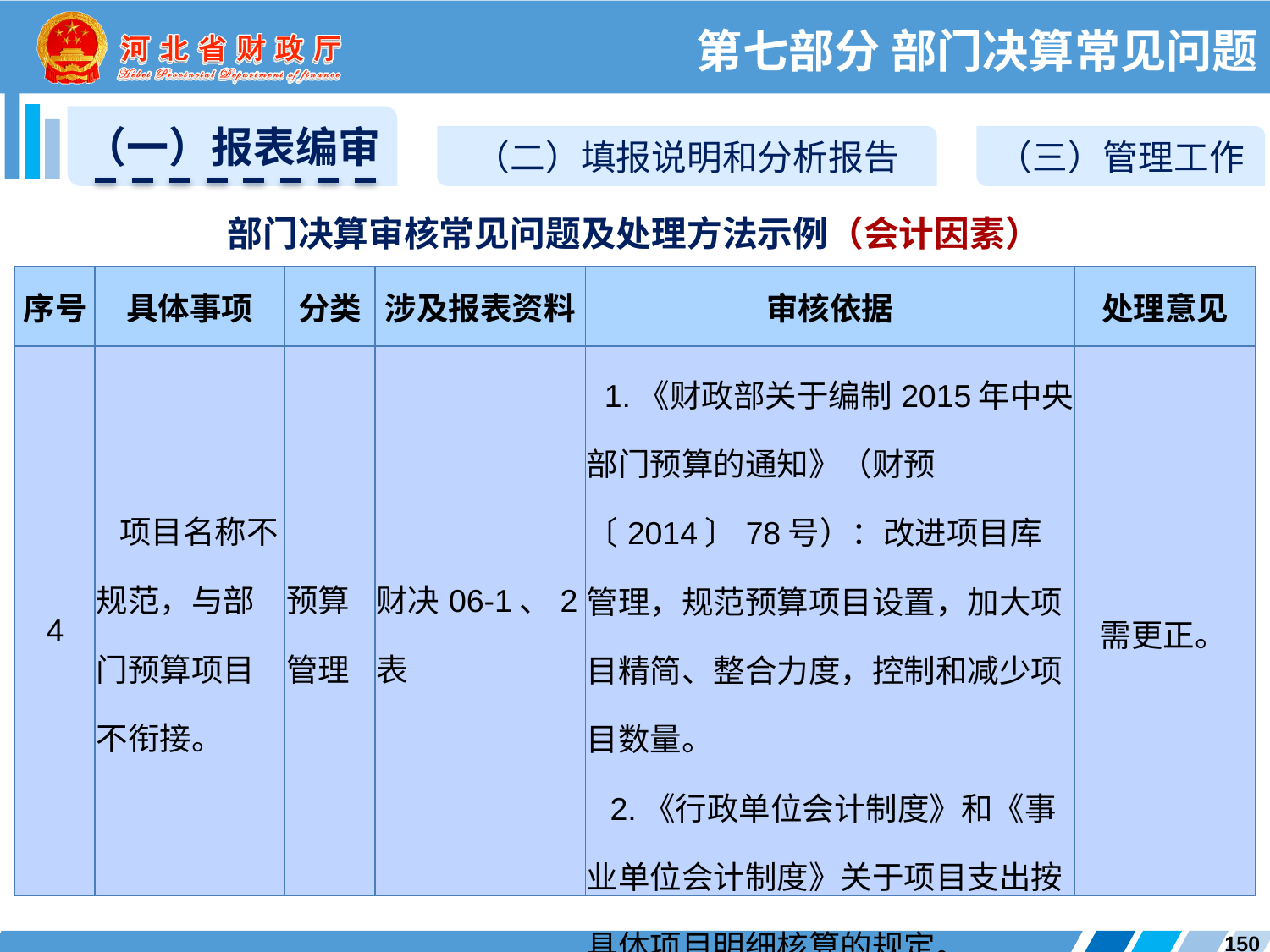

第七部分 部门决算常见问题
（一）报表编审
（二）填报说明和分析报告
（三）管理工作
部门决算审核常见问题及处理方法示例（会计因素）
| 序号 | 具体事项 | 分类 | 涉及报表资料 | 审核依据 | 处理意见 |
| --- | --- | --- | --- | --- | --- |
| 4 | 项目名称不规范，与部门预算项目不衔接。 | 预算管理 | 财决06-1、2表 | 1.《财政部关于编制2015年中央部门预算的通知》（财预〔2014〕78号）：改进项目库管理，规范预算项目设置，加大项目精简、整合力度，控制和减少项目数量。 2.《行政单位会计制度》和《事业单位会计制度》关于项目支出按具体项目明细核算的规定。 | 需更正。 |
150